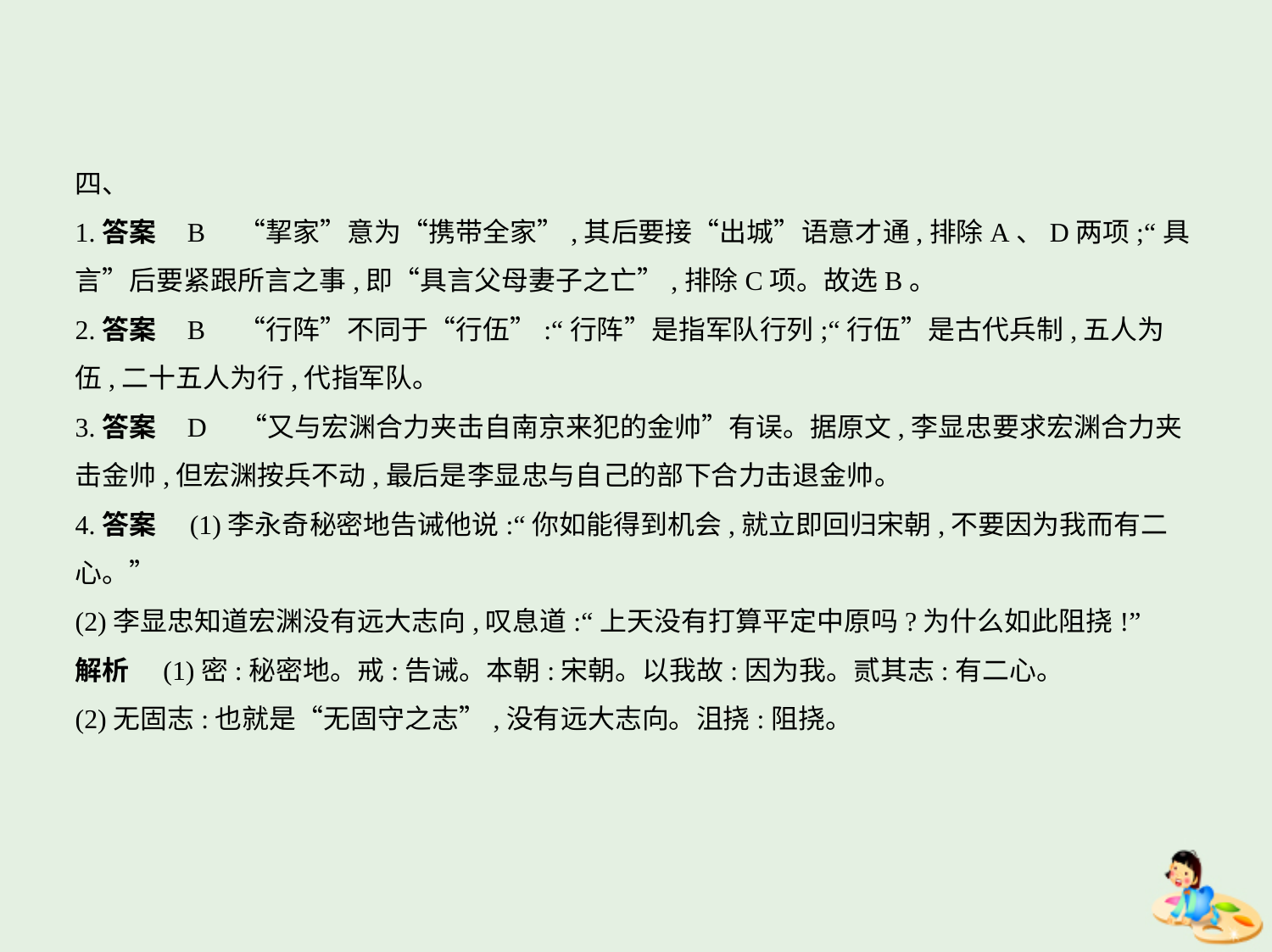

四、
1.答案    B　“挈家”意为“携带全家”,其后要接“出城”语意才通,排除A、D两项;“具
言”后要紧跟所言之事,即“具言父母妻子之亡”,排除C项。故选B。
2.答案    B　“行阵”不同于“行伍”:“行阵”是指军队行列;“行伍”是古代兵制,五人为
伍,二十五人为行,代指军队。
3.答案    D　“又与宏渊合力夹击自南京来犯的金帅”有误。据原文,李显忠要求宏渊合力夹
击金帅,但宏渊按兵不动,最后是李显忠与自己的部下合力击退金帅。
4.答案　(1)李永奇秘密地告诫他说:“你如能得到机会,就立即回归宋朝,不要因为我而有二
心。”
(2)李显忠知道宏渊没有远大志向,叹息道:“上天没有打算平定中原吗?为什么如此阻挠!”
解析　(1)密:秘密地。戒:告诫。本朝:宋朝。以我故:因为我。贰其志:有二心。
(2)无固志:也就是“无固守之志”,没有远大志向。沮挠:阻挠。